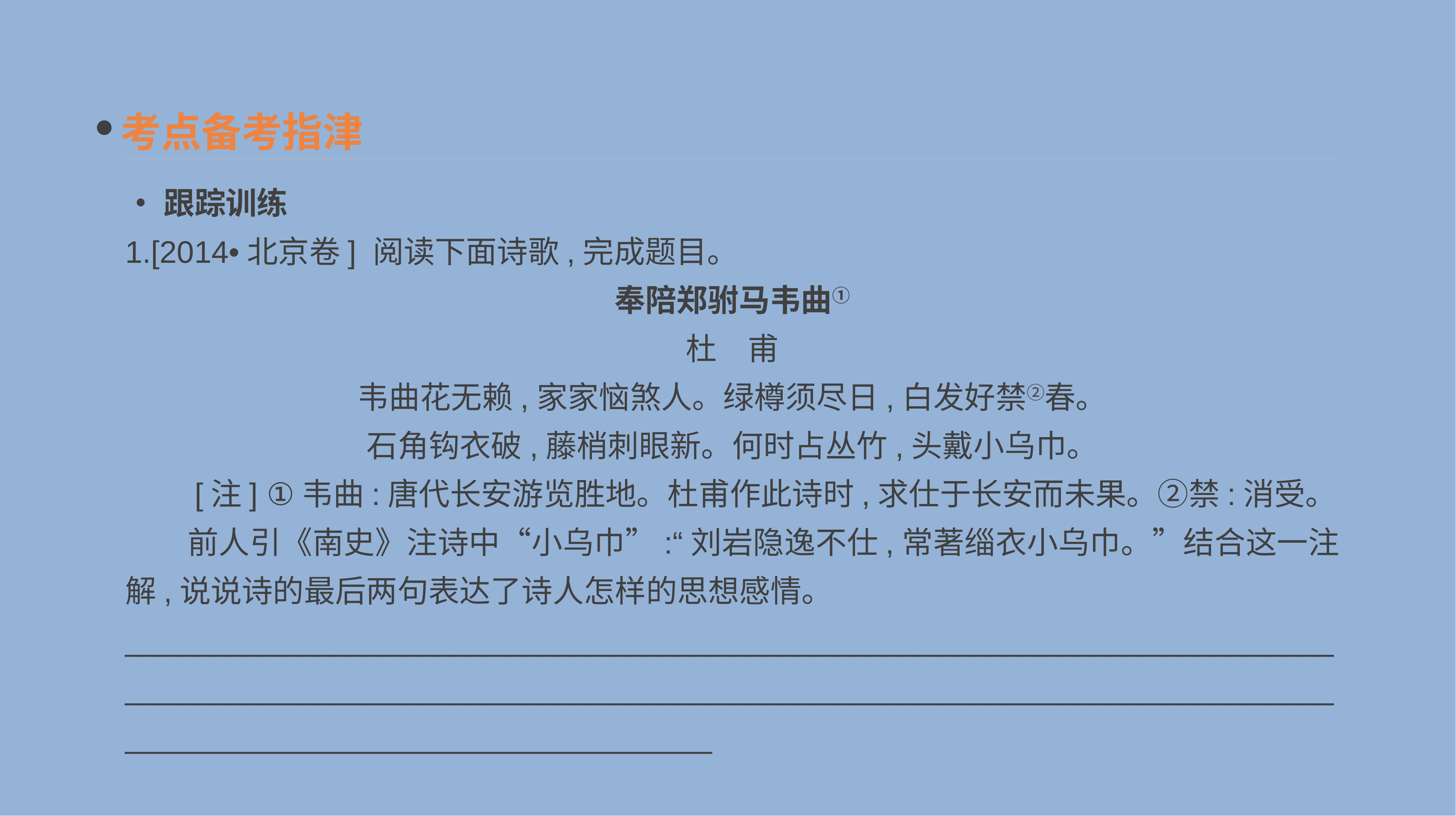

考点备考指津

•跟踪训练
1.[2014•北京卷] 阅读下面诗歌,完成题目。
奉陪郑驸马韦曲①
杜　甫
韦曲花无赖,家家恼煞人。绿樽须尽日,白发好禁②春。
石角钩衣破,藤梢刺眼新。何时占丛竹,头戴小乌巾。
　　[注] ①韦曲:唐代长安游览胜地。杜甫作此诗时,求仕于长安而未果。②禁:消受。
　　前人引《南史》注诗中“小乌巾”:“刘岩隐逸不仕,常著缁衣小乌巾。”结合这一注解,说说诗的最后两句表达了诗人怎样的思想感情。
______________________________________________________________________________________________________________________________________________________________________________